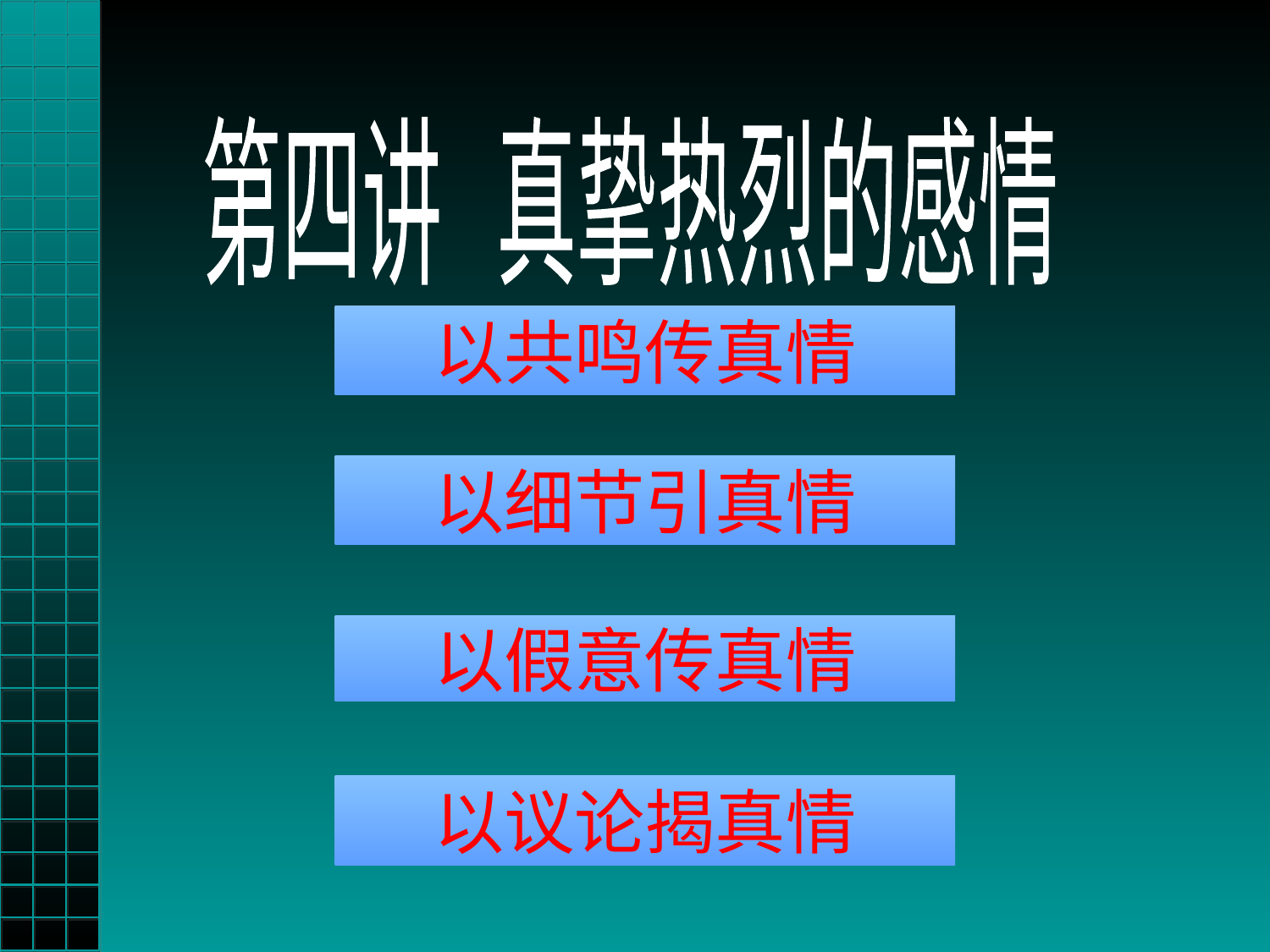

第四讲   真挚热烈的感情
以共鸣传真情
以细节引真情
以假意传真情
以议论揭真情